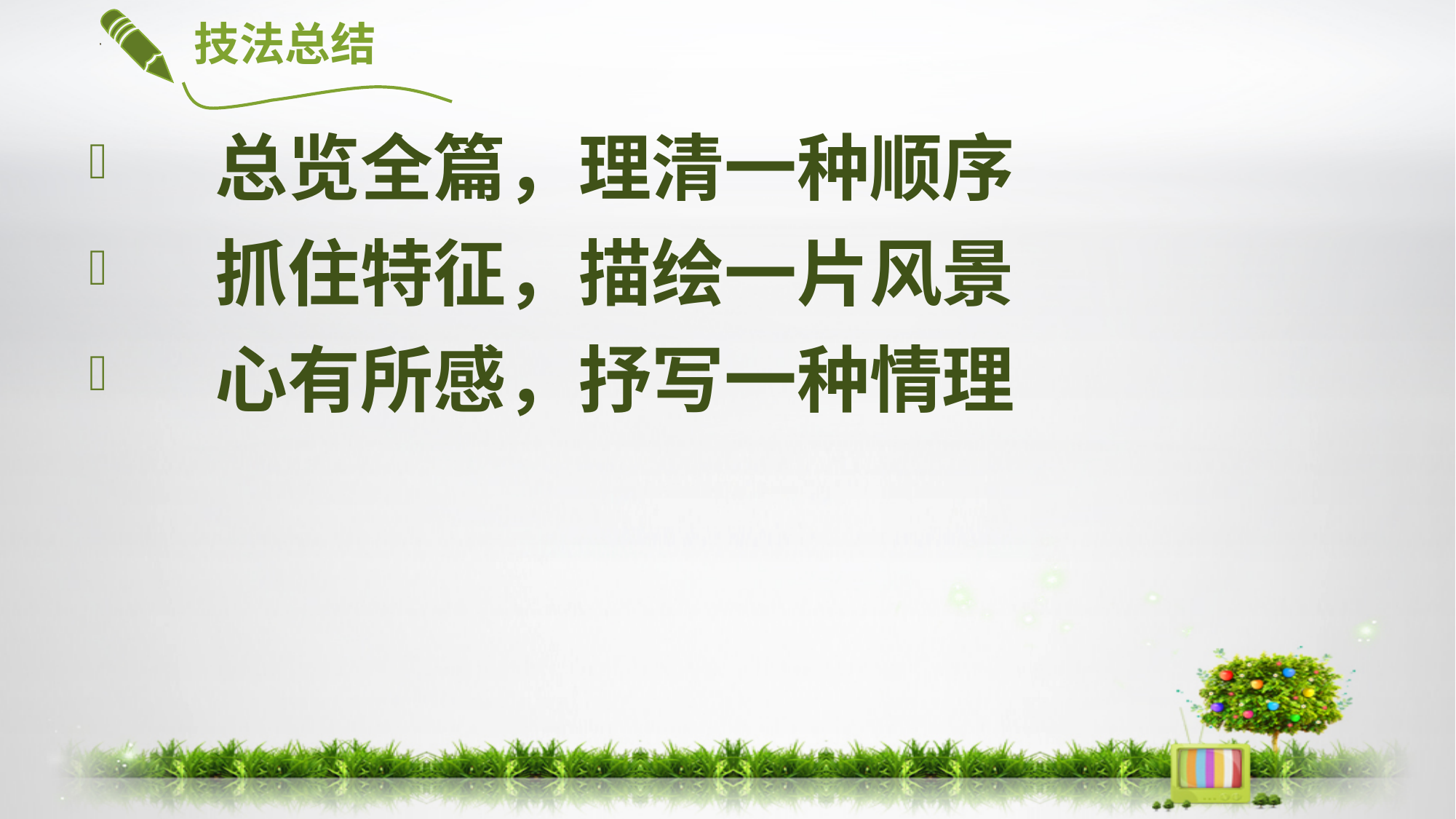

# 技法总结

    总览全篇，理清一种顺序
    抓住特征，描绘一片风景
    心有所感，抒写一种情理